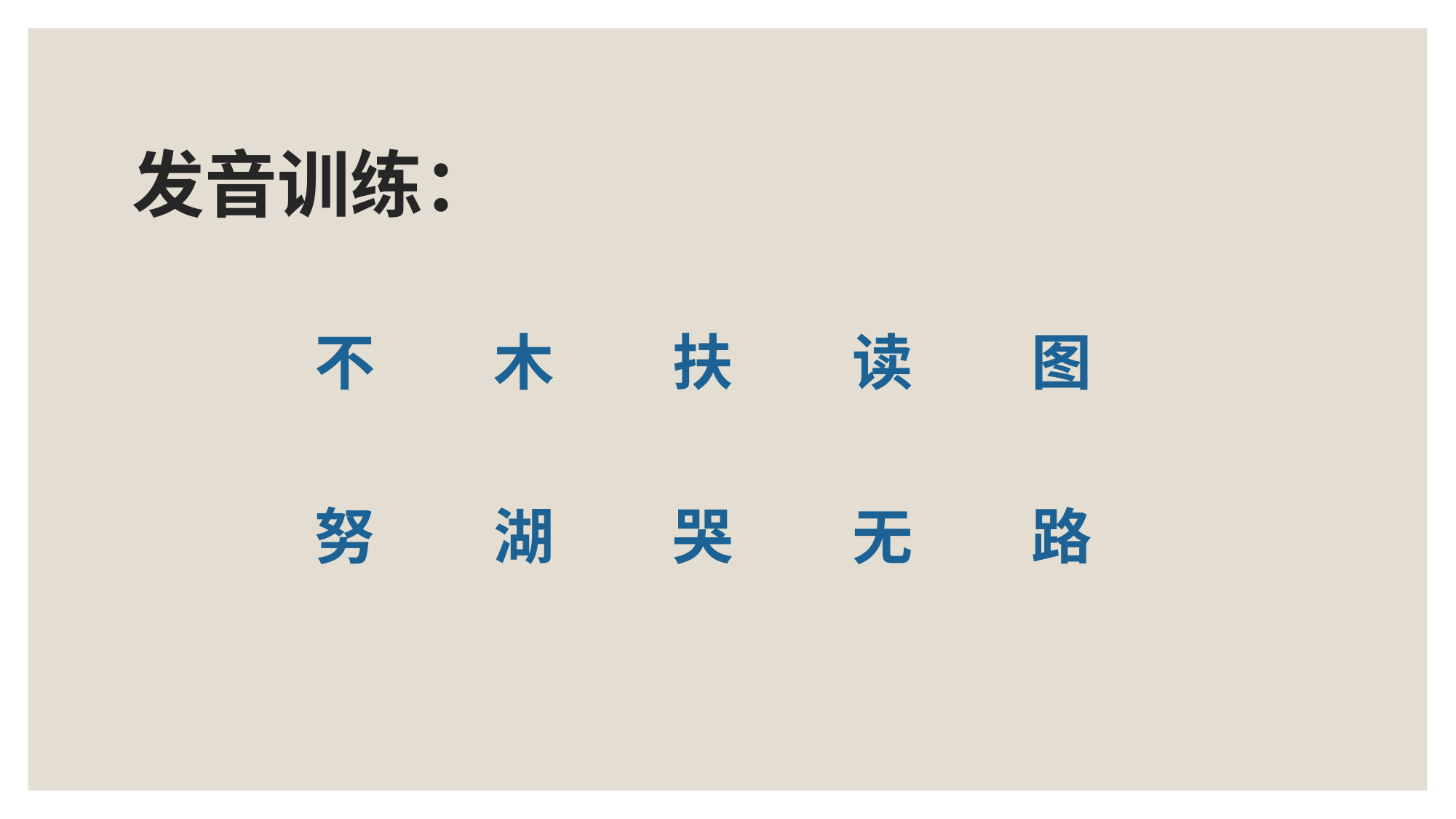

# 发音训练：
不
木
扶
读
图
努
湖
哭
路
无